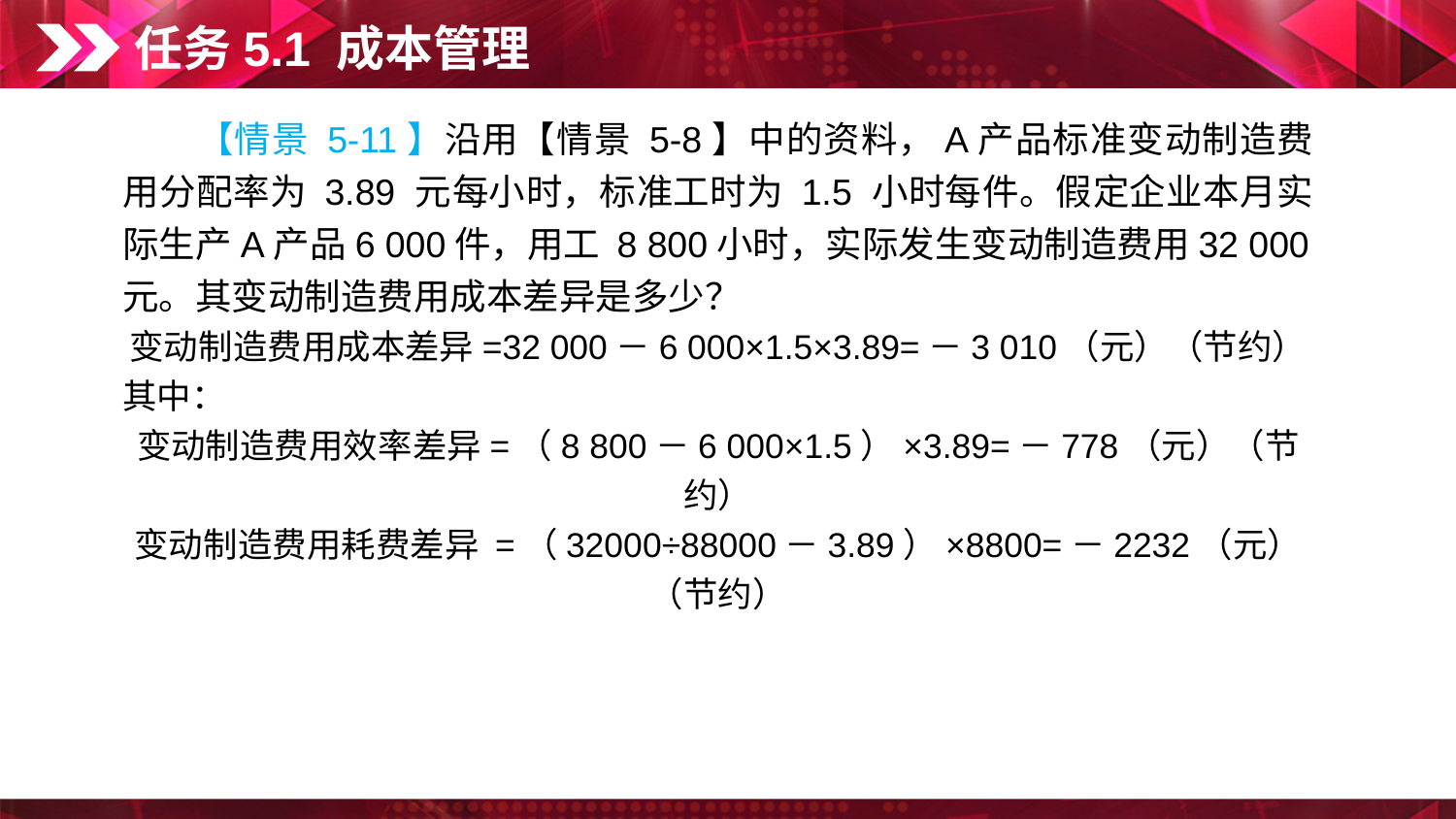

任务5.1 成本管理

　　【情景 5-11】沿用【情景 5-8】中的资料，A产品标准变动制造费用分配率为 3.89 元每小时，标准工时为 1.5 小时每件。假定企业本月实际生产A产品6 000件，用工 8 800小时，实际发生变动制造费用32 000元。其变动制造费用成本差异是多少？
变动制造费用成本差异=32 000－6 000×1.5×3.89=－3 010（元）（节约）
其中：
变动制造费用效率差异=（8 800－6 000×1.5）×3.89=－778（元）（节约）
变动制造费用耗费差异 =（32000÷88000－3.89）×8800=－2232（元）（节约）